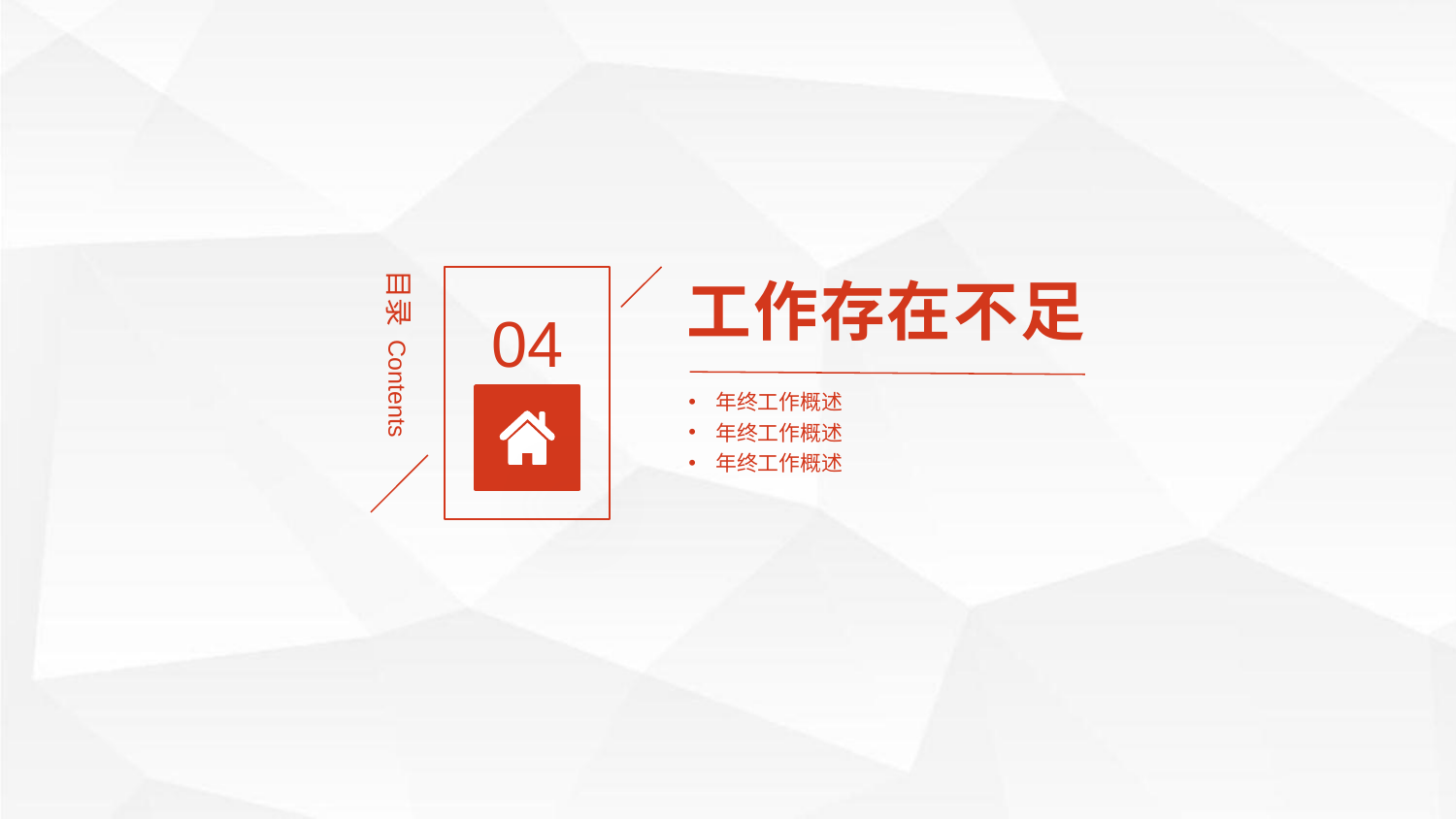

工作存在不足

04
目录 Contents
年终工作概述
年终工作概述
年终工作概述